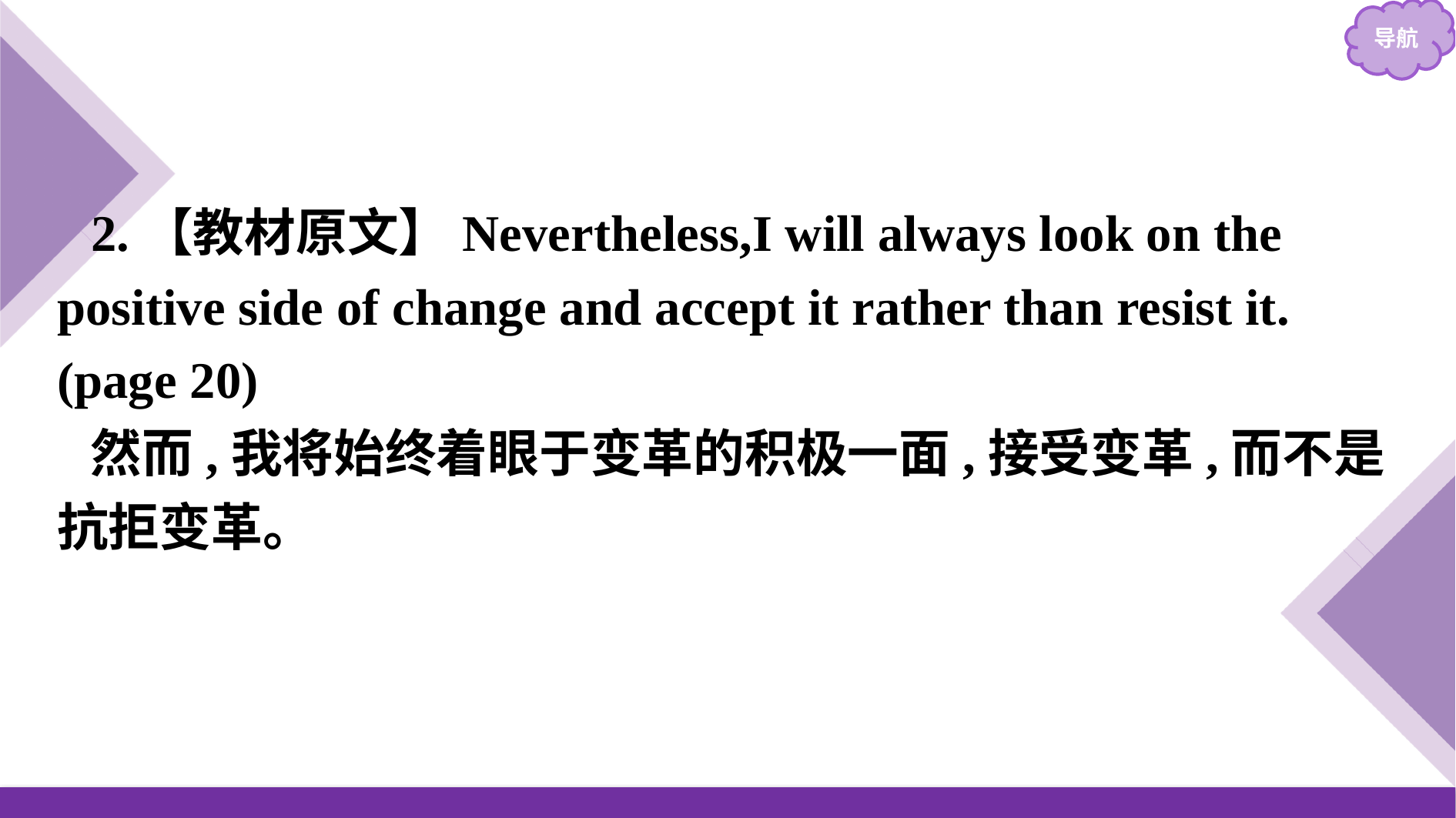

2.【教材原文】Nevertheless,I will always look on the positive side of change and accept it rather than resist it.(page 20)
然而,我将始终着眼于变革的积极一面,接受变革,而不是抗拒变革。